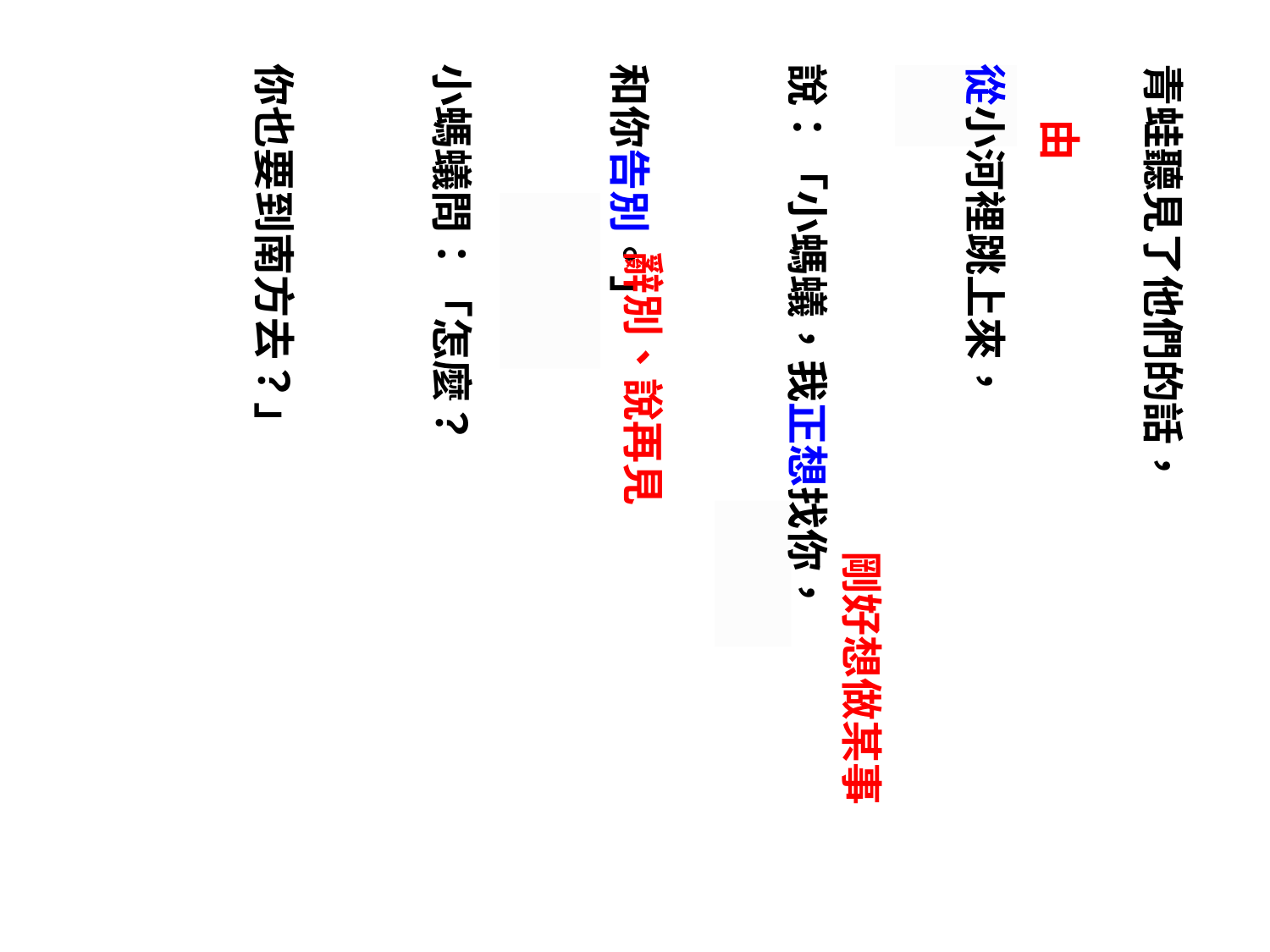

青蛙聽見了他們的話，
從小河裡跳上來，
說：「小螞蟻，我正想找你，
和你告別。」
小螞蟻問：「怎麼？
你也要到南方去？」

由

辭別、說再見

剛好想做某事